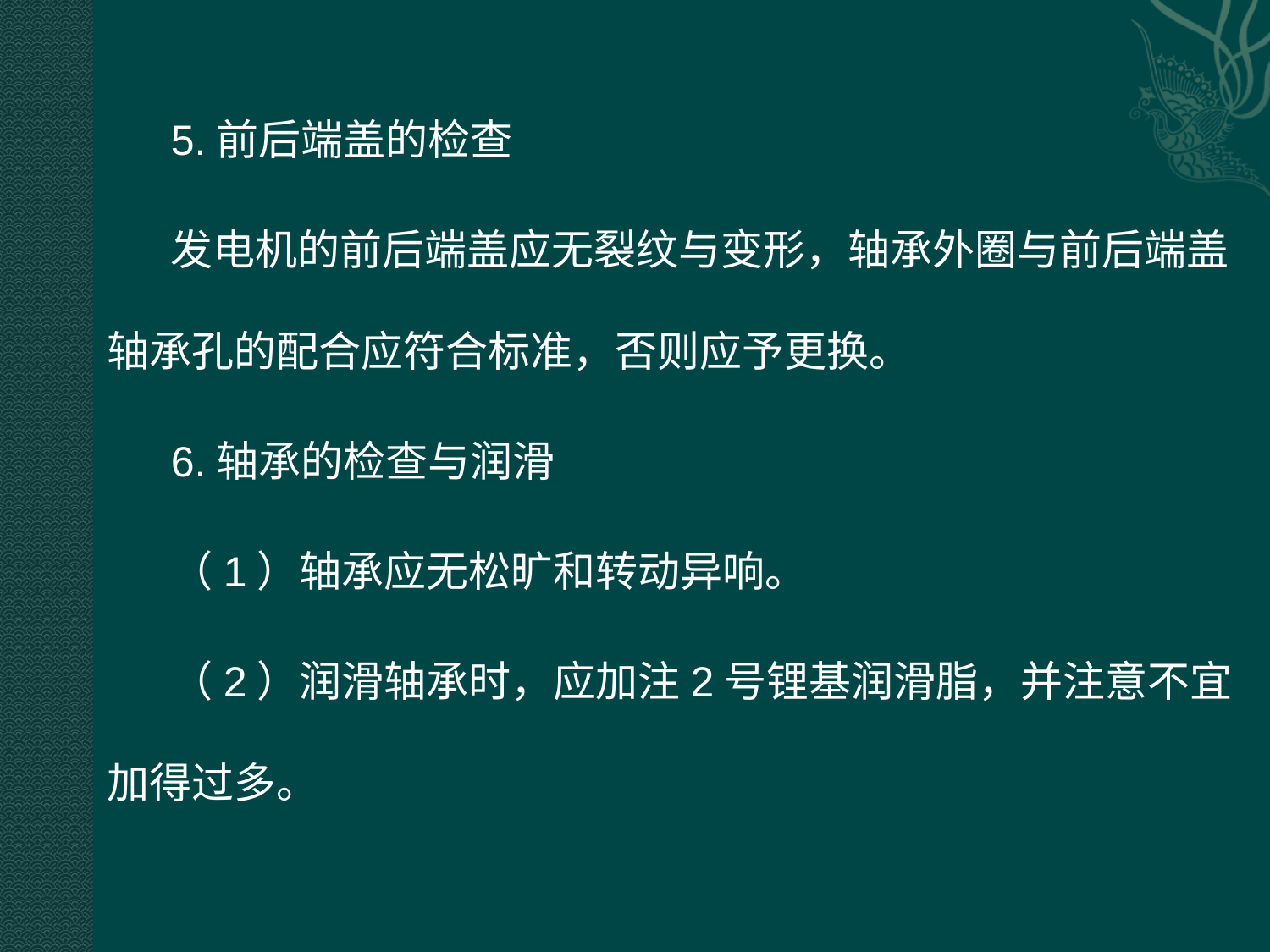

5.前后端盖的检查
发电机的前后端盖应无裂纹与变形，轴承外圈与前后端盖轴承孔的配合应符合标准，否则应予更换。
6.轴承的检查与润滑
（1）轴承应无松旷和转动异响。
（2）润滑轴承时，应加注2号锂基润滑脂，并注意不宜加得过多。